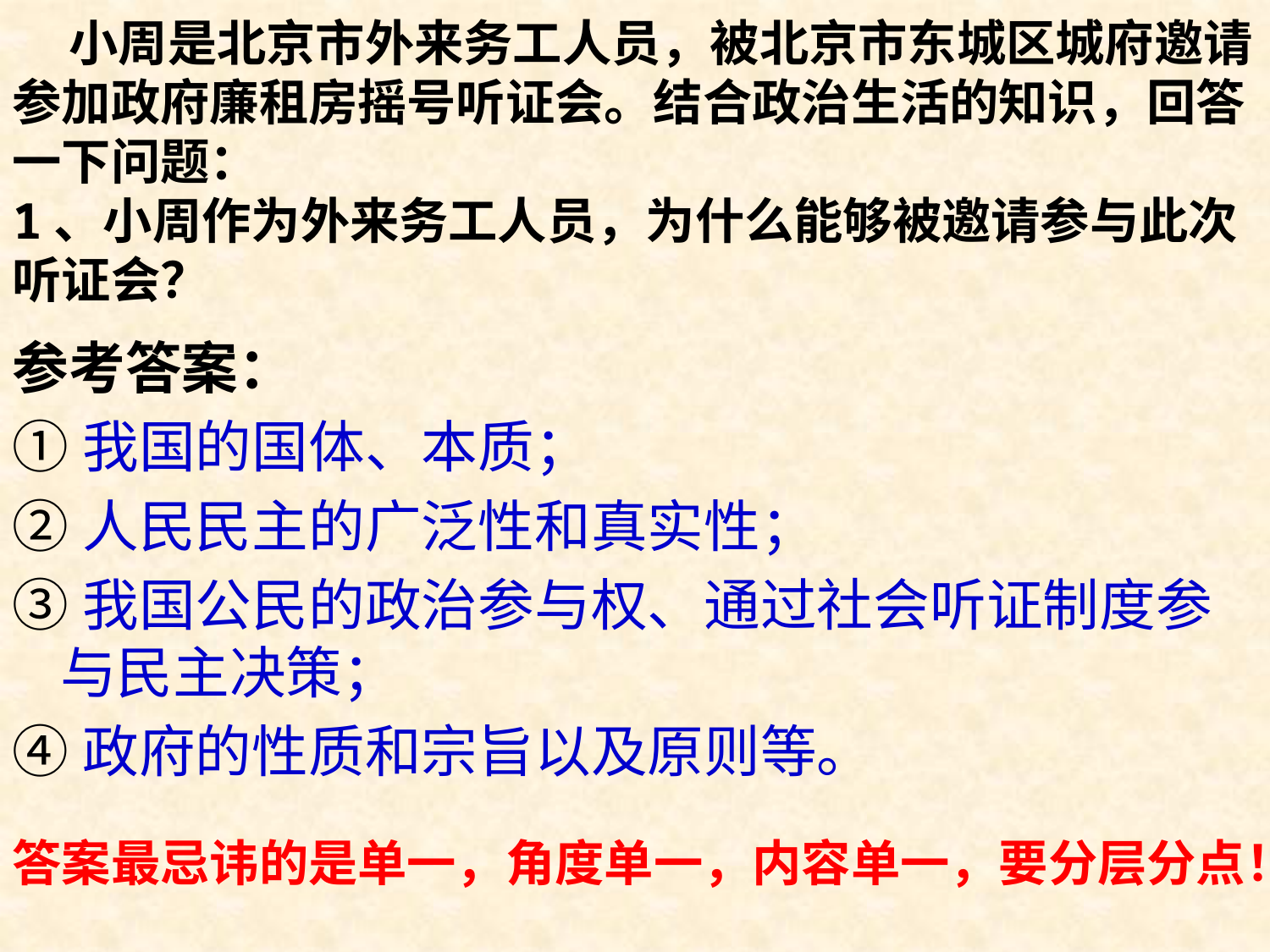

# 小周是北京市外来务工人员，被北京市东城区城府邀请参加政府廉租房摇号听证会。结合政治生活的知识，回答一下问题： 1、小周作为外来务工人员，为什么能够被邀请参与此次听证会？
参考答案：
①我国的国体、本质；
②人民民主的广泛性和真实性；
③我国公民的政治参与权、通过社会听证制度参与民主决策；
④政府的性质和宗旨以及原则等。

答案最忌讳的是单一，角度单一，内容单一，要分层分点！